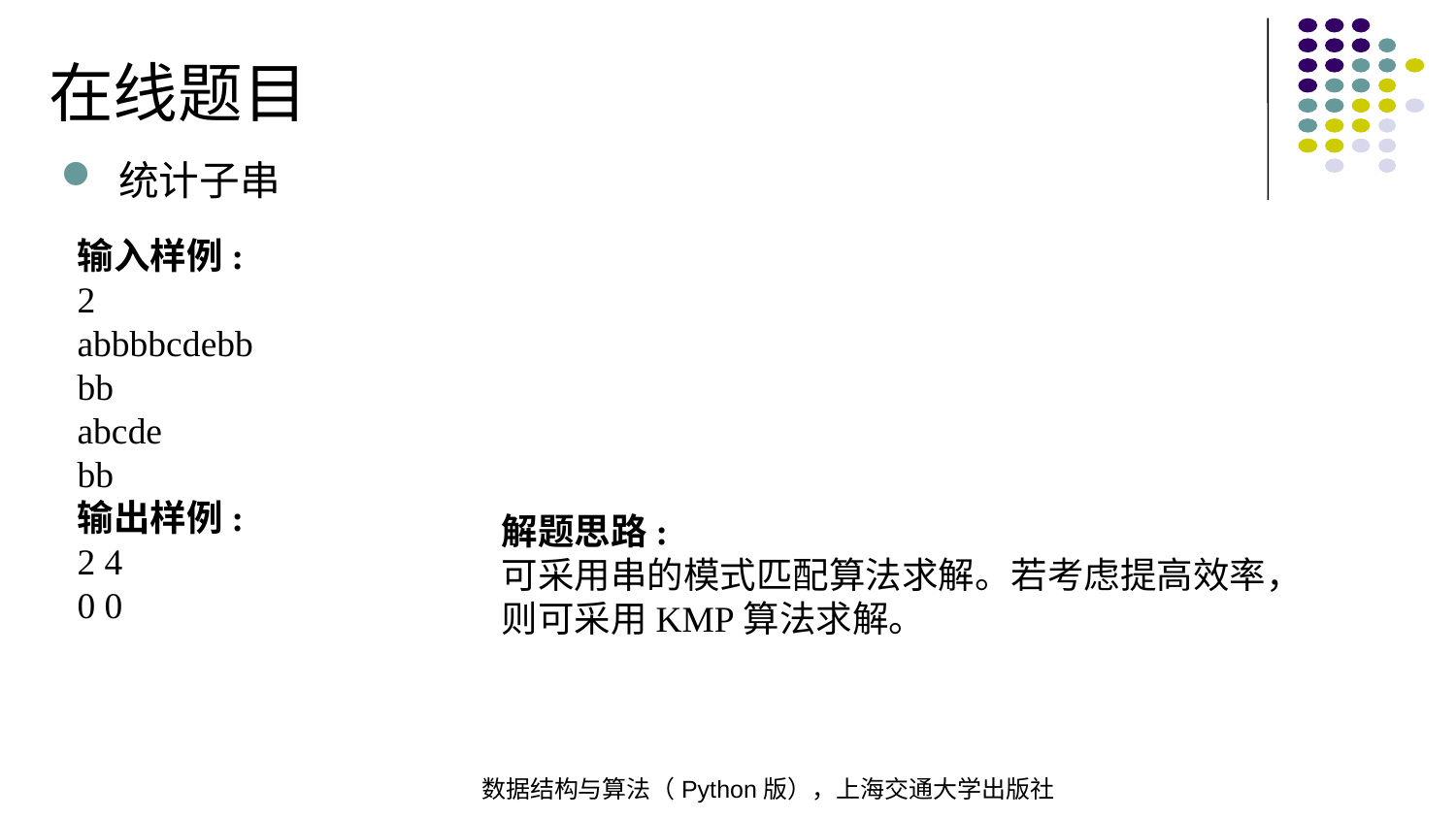

在线题目
统计子串
输入样例:
2
abbbbcdebb
bb
abcde
bb
输出样例:
2 4
0 0
解题思路:
可采用串的模式匹配算法求解。若考虑提高效率，则可采用KMP算法求解。